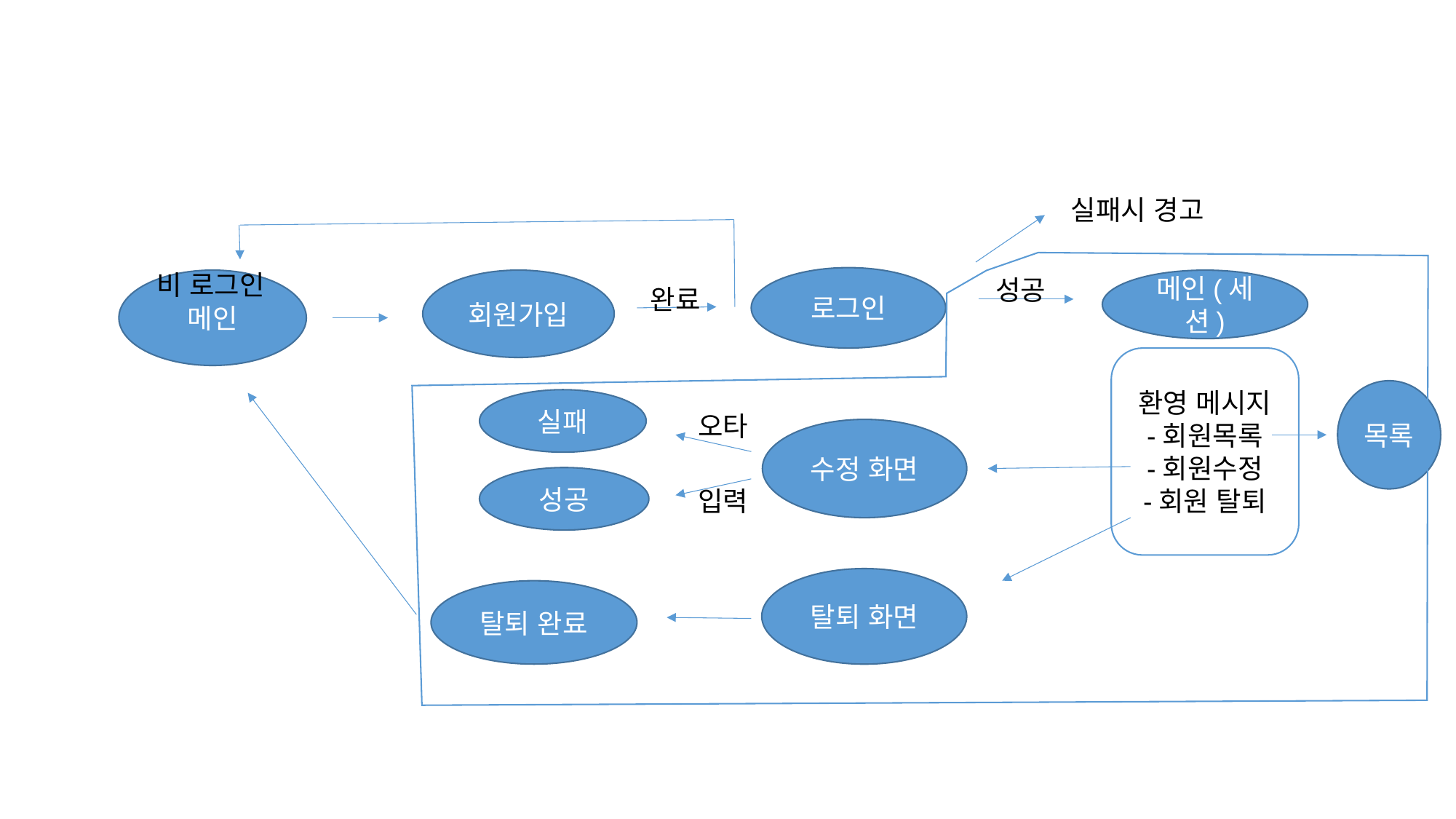

실패시 경고

비 로그인
로그인
성공
메인
회원가입
메인(세션)
완료
환영 메시지
-회원목록
-회원수정
-회원 탈퇴
목록
실패
오타
수정 화면
성공
입력
탈퇴 화면
탈퇴 완료